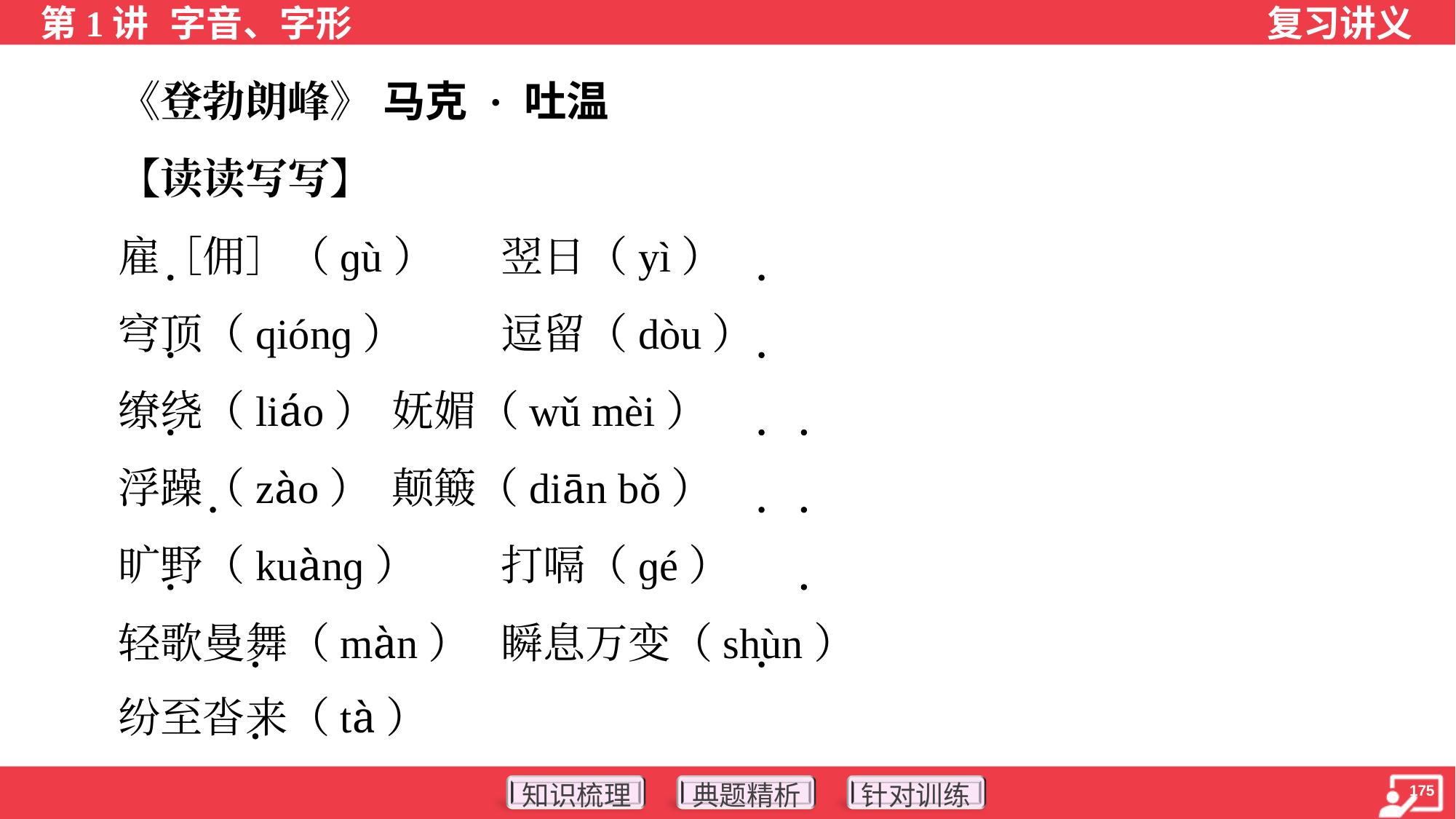

《登勃朗峰》 马克 · 吐温
    【读读写写】
    雇［佣］（ɡù）	翌日（yì）
    穹顶（qiónɡ）	逗留（dòu）
    缭绕（liáo）	妩媚（wǔ mèi）
    浮躁（zào）	颠簸（diān bǒ）
    旷野（kuànɡ）	打嗝（ɡé）
    轻歌曼舞（màn）	瞬息万变（shùn）
    纷至沓来（tà）